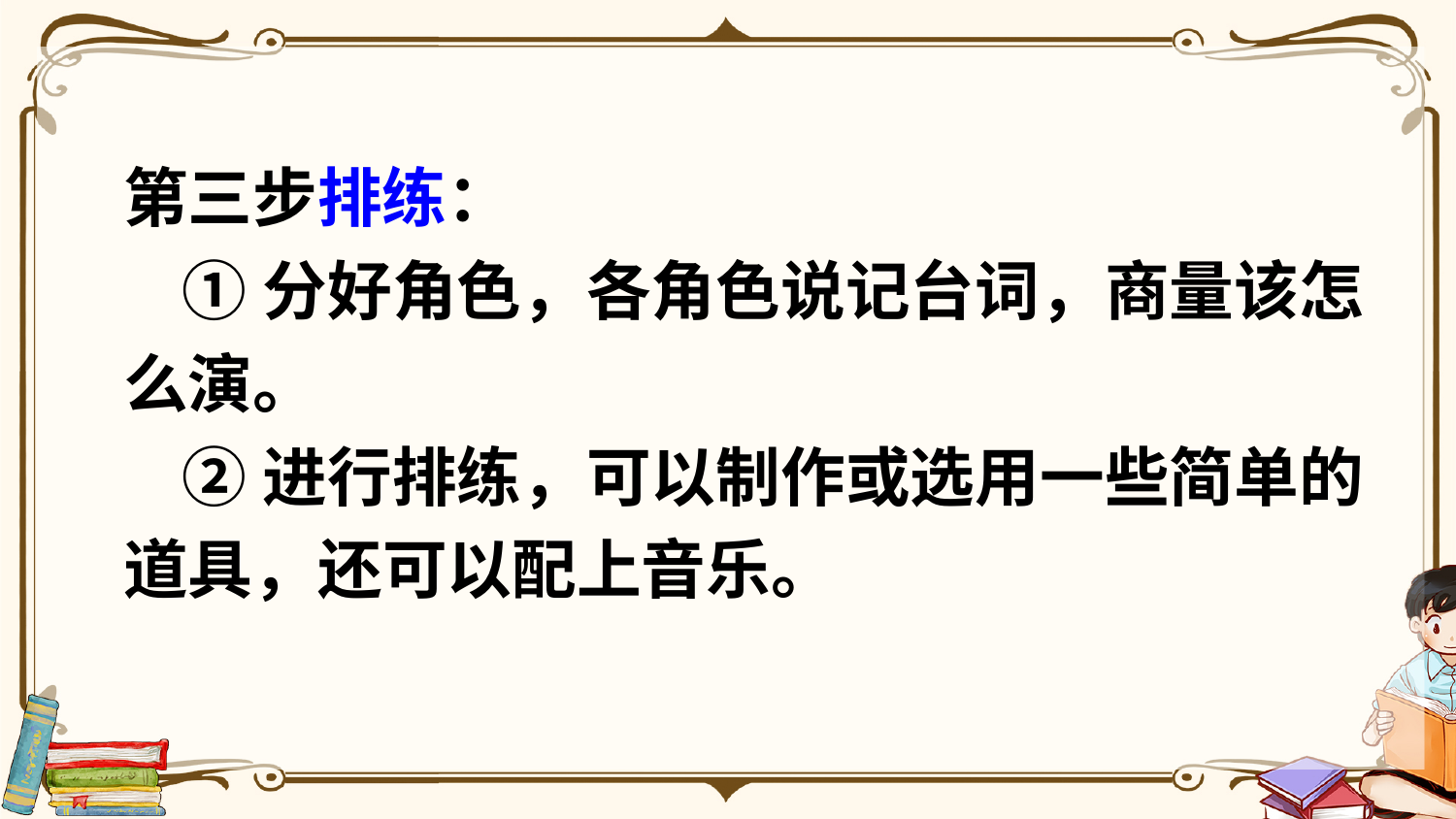

第三步排练：
    ①分好角色，各角色说记台词，商量该怎么演。
    ②进行排练，可以制作或选用一些简单的道具，还可以配上音乐。